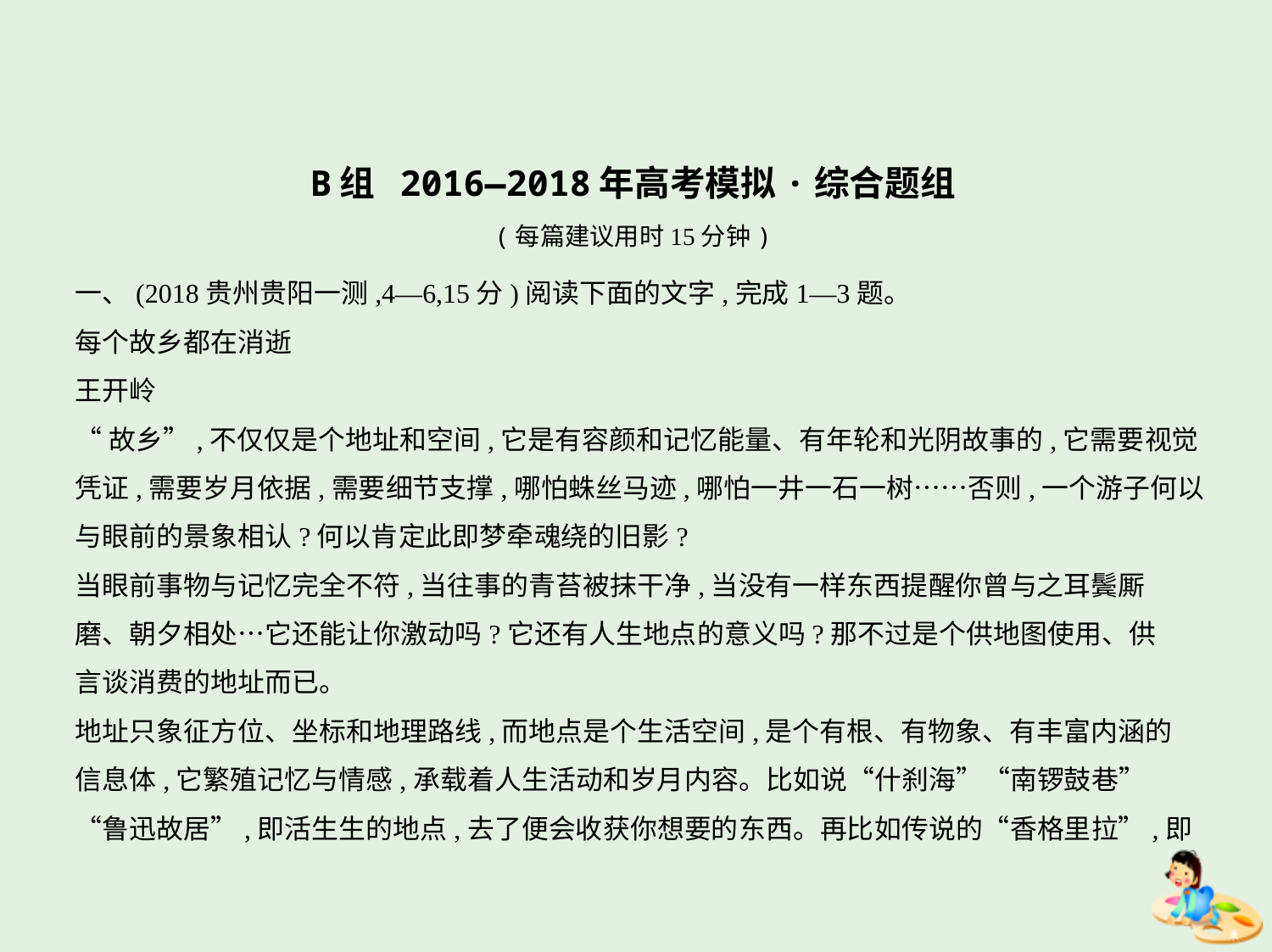

B组  2016—2018年高考模拟·综合题组
(每篇建议用时15分钟)
一、(2018贵州贵阳一测,4—6,15分)阅读下面的文字,完成1—3题。
每个故乡都在消逝
王开岭
“故乡”,不仅仅是个地址和空间,它是有容颜和记忆能量、有年轮和光阴故事的,它需要视觉
凭证,需要岁月依据,需要细节支撑,哪怕蛛丝马迹,哪怕一井一石一树……否则,一个游子何以
与眼前的景象相认?何以肯定此即梦牵魂绕的旧影?
当眼前事物与记忆完全不符,当往事的青苔被抹干净,当没有一样东西提醒你曾与之耳鬓厮
磨、朝夕相处…它还能让你激动吗?它还有人生地点的意义吗?那不过是个供地图使用、供
言谈消费的地址而已。
地址只象征方位、坐标和地理路线,而地点是个生活空间,是个有根、有物象、有丰富内涵的
信息体,它繁殖记忆与情感,承载着人生活动和岁月内容。比如说“什刹海”“南锣鼓巷”
“鲁迅故居”,即活生生的地点,去了便会收获你想要的东西。再比如传说的“香格里拉”,即